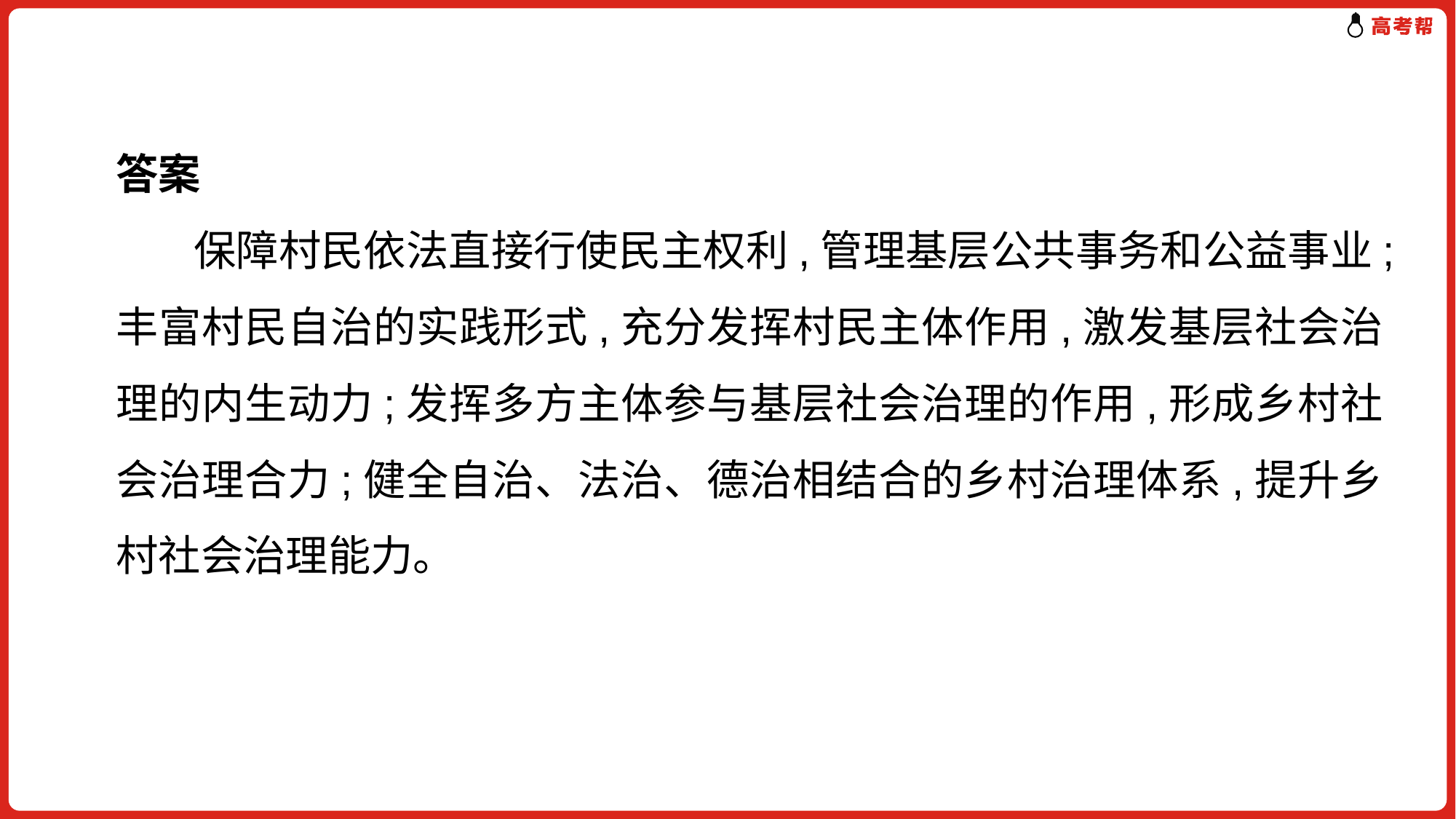

答案
       保障村民依法直接行使民主权利,管理基层公共事务和公益事业;丰富村民自治的实践形式,充分发挥村民主体作用,激发基层社会治理的内生动力;发挥多方主体参与基层社会治理的作用,形成乡村社会治理合力;健全自治、法治、德治相结合的乡村治理体系,提升乡村社会治理能力。